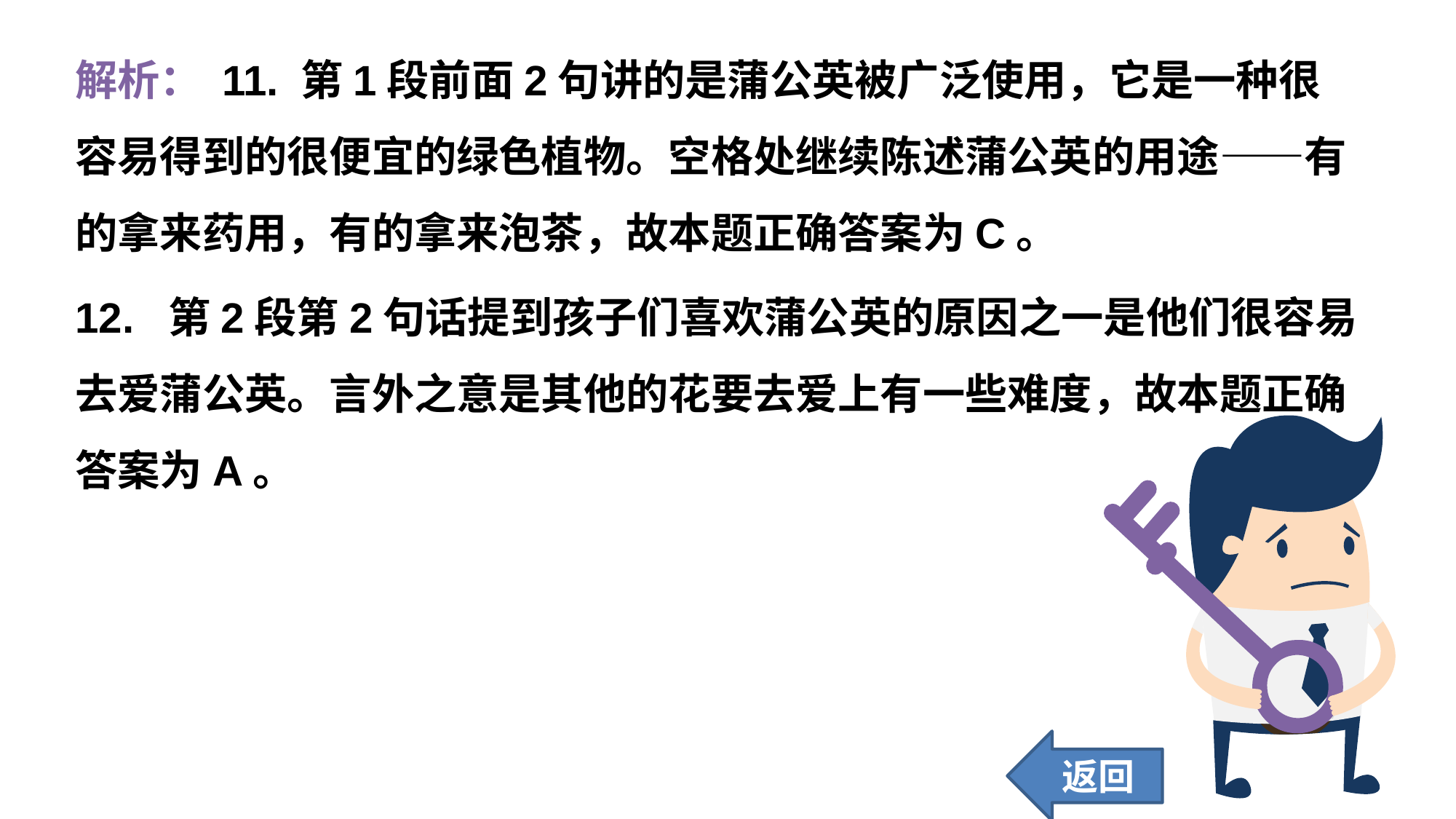

解析： 11. 第1段前面2句讲的是蒲公英被广泛使用，它是一种很容易得到的很便宜的绿色植物。空格处继续陈述蒲公英的用途——有的拿来药用，有的拿来泡茶，故本题正确答案为C。
12.  第2段第2句话提到孩子们喜欢蒲公英的原因之一是他们很容易去爱蒲公英。言外之意是其他的花要去爱上有一些难度，故本题正确答案为A。

返回
259